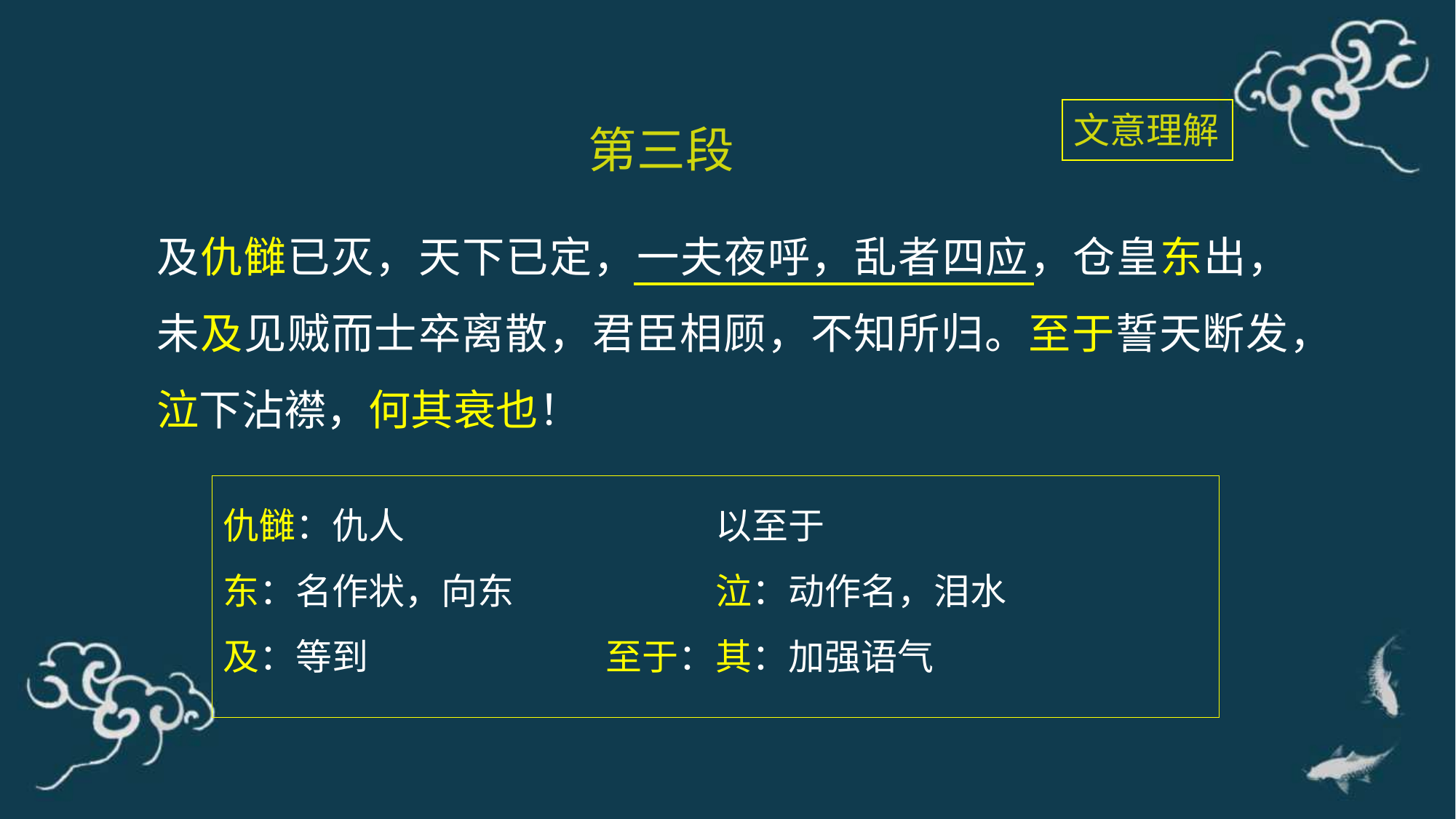

文意理解
第三段
及仇雠已灭，天下已定，一夫夜呼，乱者四应，仓皇东出，未及见贼而士卒离散，君臣相顾，不知所归。至于誓天断发，泣下沾襟，何其衰也！
仇雠：仇人
东：名作状，向东
及：等到                             至于：以至于
泣：动作名，泪水
其：加强语气